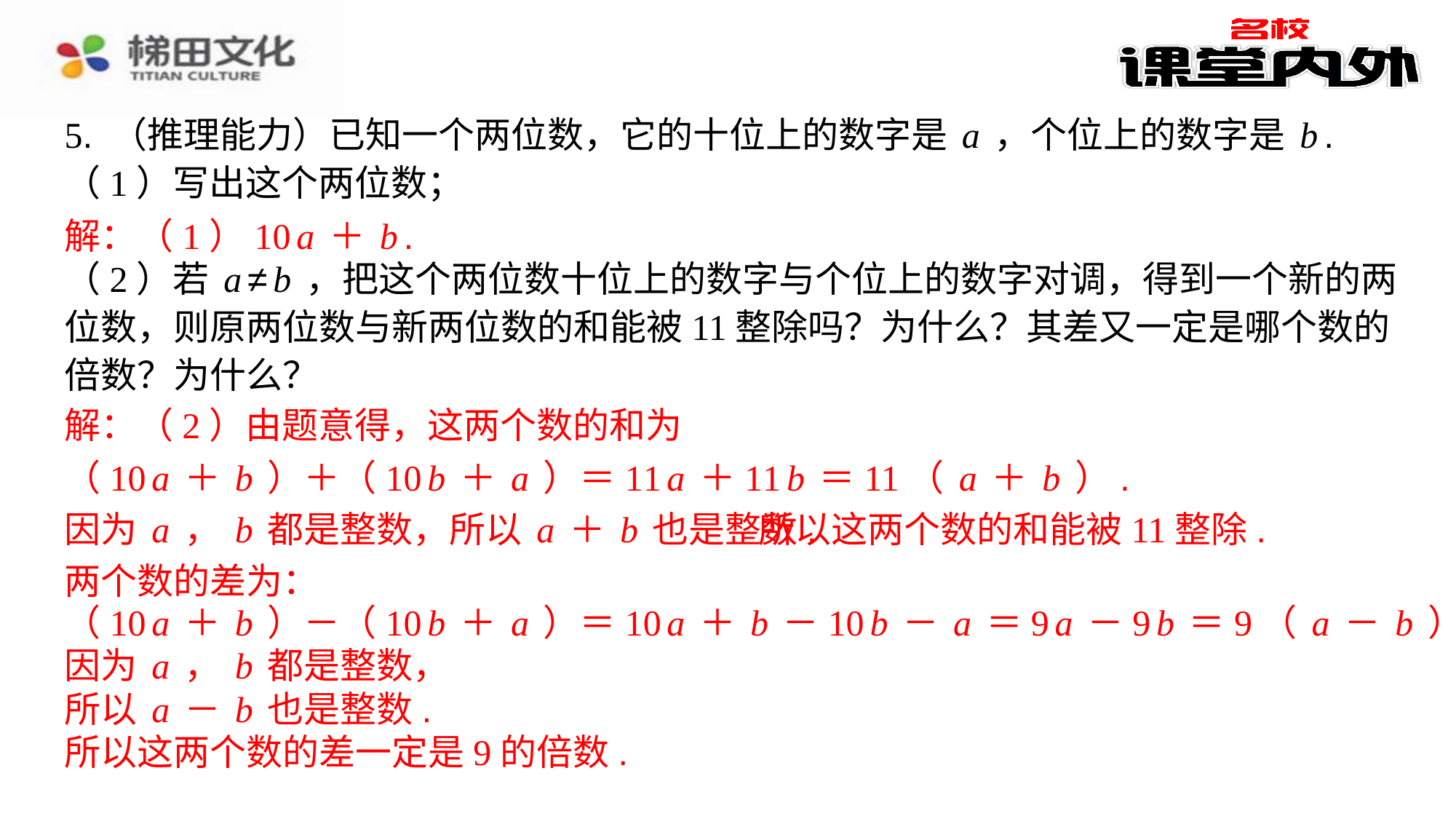

5. （推理能力）已知一个两位数，它的十位上的数字是a，个位上的数字是b.
（1）写出这个两位数；
解：（1）10a＋b.
（2）若a≠b，把这个两位数十位上的数字与个位上的数字对调，得到一个新的两
位数，则原两位数与新两位数的和能被11整除吗？为什么？其差又一定是哪个数的
倍数？为什么？
解：（1）10a＋b.
解：（2）由题意得，这两个数的和为
（10a＋b）＋（10b＋a）＝11a＋11b＝11（a＋b）.
解：（2）由题意得，这两个数的和为
（10a＋b）＋（10b＋a）＝11a＋11b＝11（a＋b）.
因为a，b都是整数，所以a＋b也是整数.
所以这两个数的和能被11整除.
两个数的差为：
（10a＋b）－（10b＋a）＝10a＋b－10b－a＝9a－9b＝9（a－b）.
因为a，b都是整数，
所以a－b也是整数.
所以这两个数的差一定是9的倍数.
因为a，b都是整数，所以a＋b也是整数.
所以这两个数的和能被11整除.
两个数的差为：
（10a＋b）－（10b＋a）＝10a＋b－10b－a＝9a－9b＝9（a－b）.
因为a，b都是整数，
所以a－b也是整数.
所以这两个数的差一定是9的倍数.